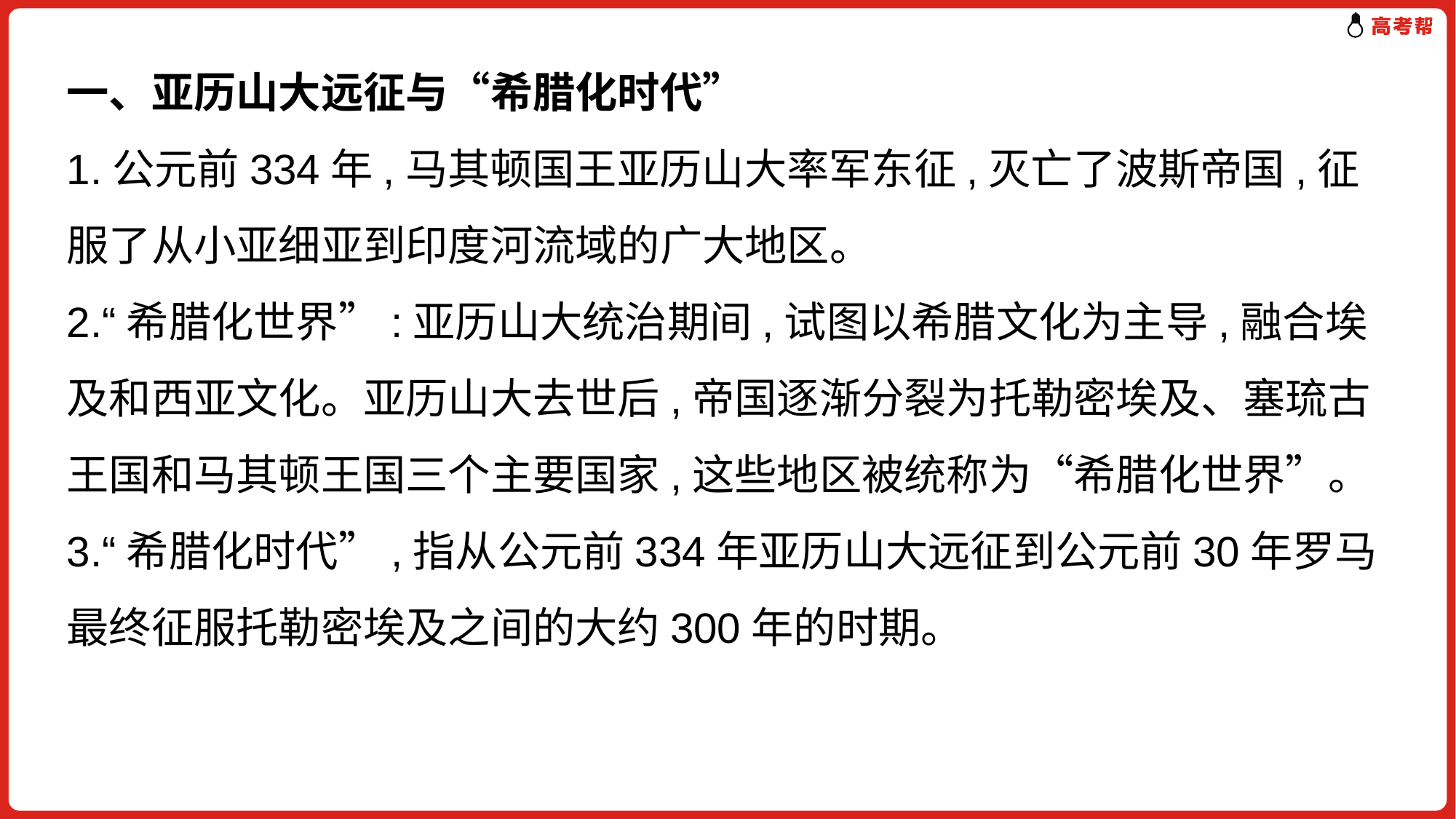

一、亚历山大远征与“希腊化时代”
1.公元前334年,马其顿国王亚历山大率军东征,灭亡了波斯帝国,征服了从小亚细亚到印度河流域的广大地区。
2.“希腊化世界”:亚历山大统治期间,试图以希腊文化为主导,融合埃及和西亚文化。亚历山大去世后,帝国逐渐分裂为托勒密埃及、塞琉古王国和马其顿王国三个主要国家,这些地区被统称为“希腊化世界”。
3.“希腊化时代”,指从公元前334年亚历山大远征到公元前30年罗马最终征服托勒密埃及之间的大约300年的时期。